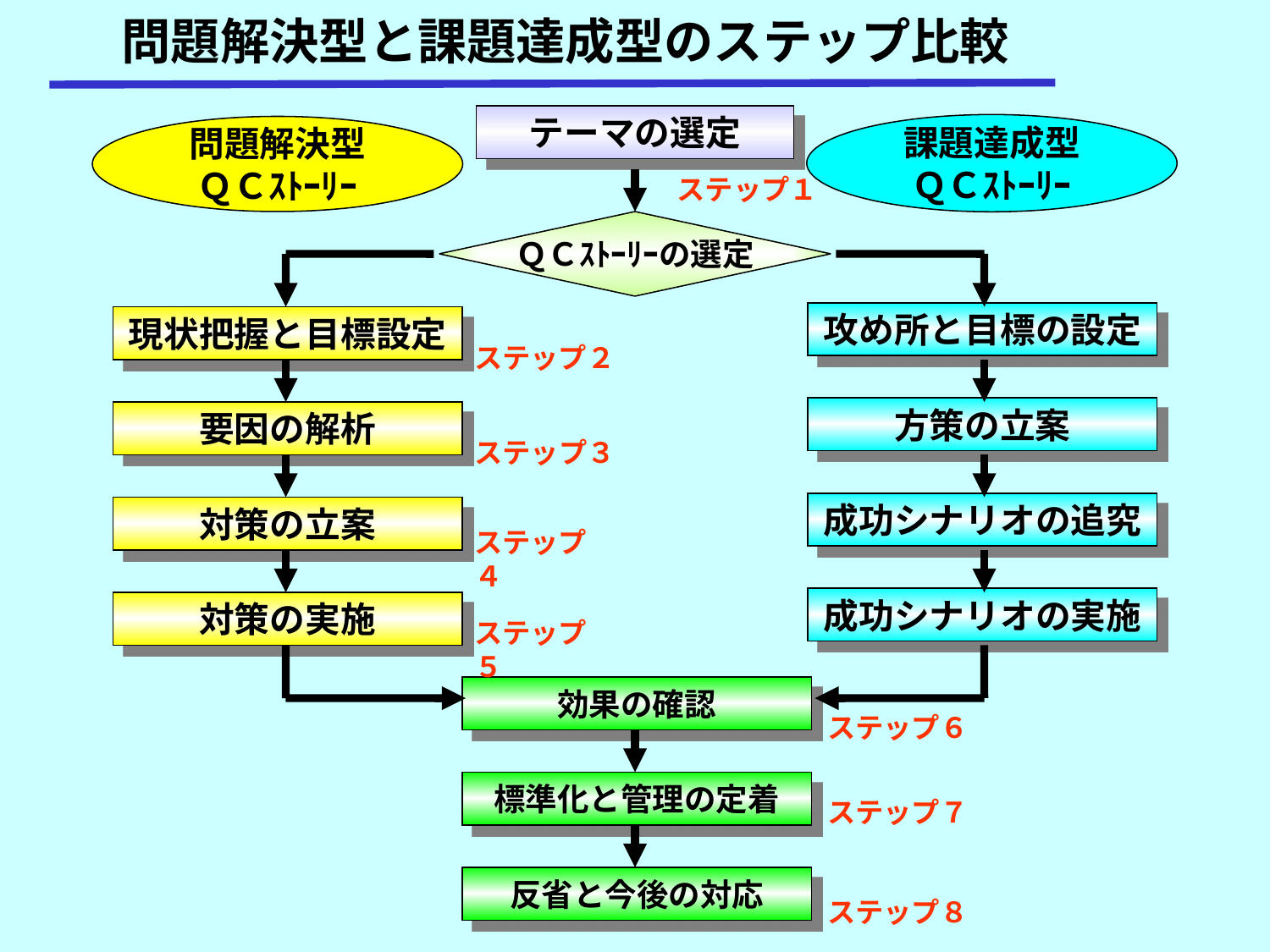

問題解決型と課題達成型のステップ比較

テーマの選定
課題達成型
ＱＣｽﾄｰﾘｰ
問題解決型
ＱＣｽﾄｰﾘｰ
ステップ１

ＱＣｽﾄｰﾘｰの選定

攻め所と目標の設定
現状把握と目標設定
ステップ２

方策の立案
要因の解析
ステップ３

成功シナリオの追究
対策の立案
ステップ４

成功シナリオの実施
対策の実施
ステップ５

効果の確認

ステップ６

標準化と管理の定着
ステップ７

反省と今後の対応
ステップ８